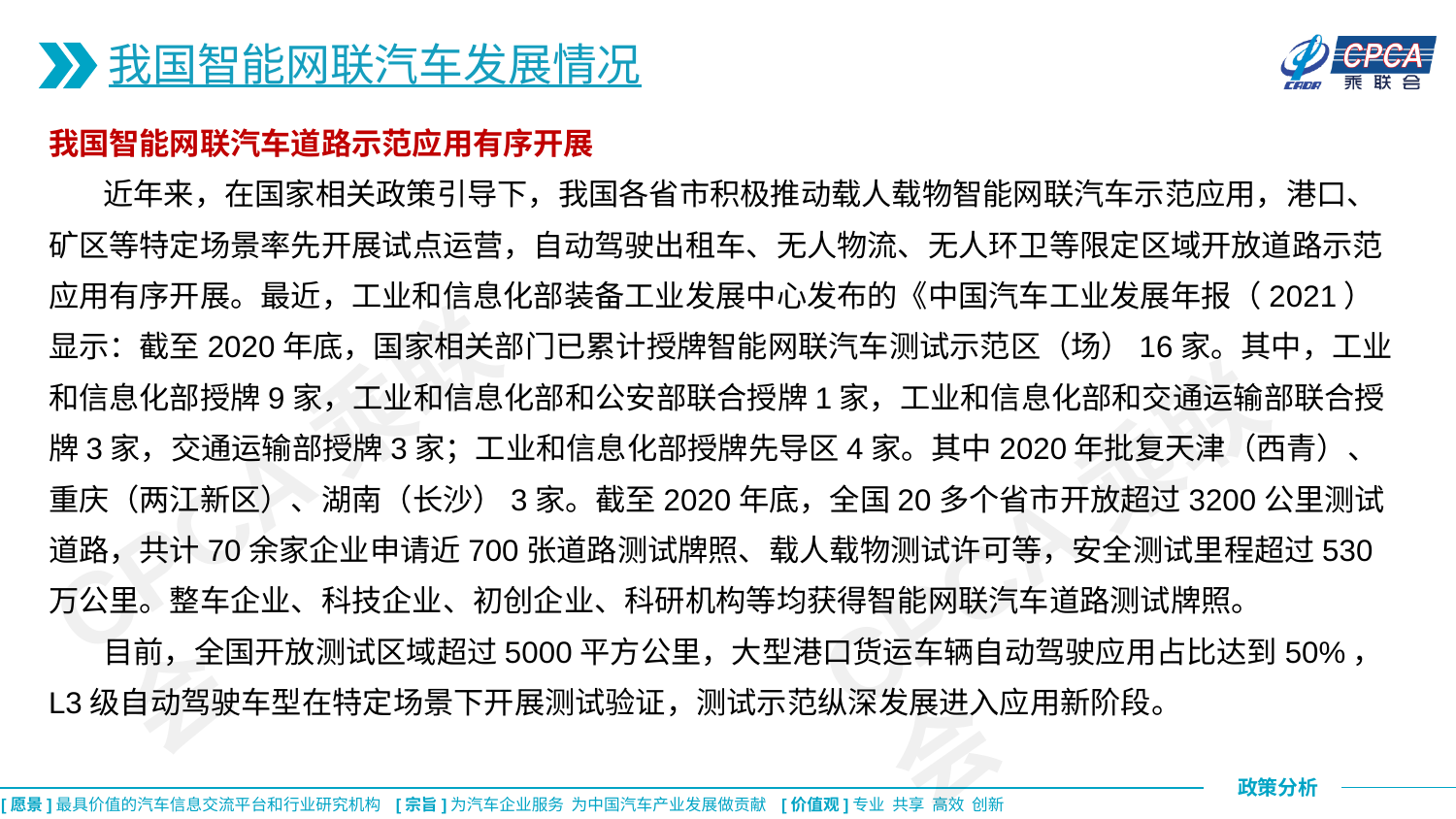

我国智能网联汽车发展情况
我国智能网联汽车道路示范应用有序开展
       近年来，在国家相关政策引导下，我国各省市积极推动载人载物智能网联汽车示范应用，港口、矿区等特定场景率先开展试点运营，自动驾驶出租车、无人物流、无人环卫等限定区域开放道路示范应用有序开展。最近，工业和信息化部装备工业发展中心发布的《中国汽车工业发展年报（2021）显示：截至2020年底，国家相关部门已累计授牌智能网联汽车测试示范区（场）16家。其中，工业和信息化部授牌9家，工业和信息化部和公安部联合授牌1家，工业和信息化部和交通运输部联合授牌3家，交通运输部授牌3家；工业和信息化部授牌先导区4家。其中2020年批复天津（西青）、重庆（两江新区）、湖南（长沙）3家。截至2020年底，全国20多个省市开放超过3200公里测试道路，共计70余家企业申请近700张道路测试牌照、载人载物测试许可等，安全测试里程超过530万公里。整车企业、科技企业、初创企业、科研机构等均获得智能网联汽车道路测试牌照。
       目前，全国开放测试区域超过5000平方公里，大型港口货运车辆自动驾驶应用占比达到50%，L3级自动驾驶车型在特定场景下开展测试验证，测试示范纵深发展进入应用新阶段。
CPCA乘联会
CPCA乘联会